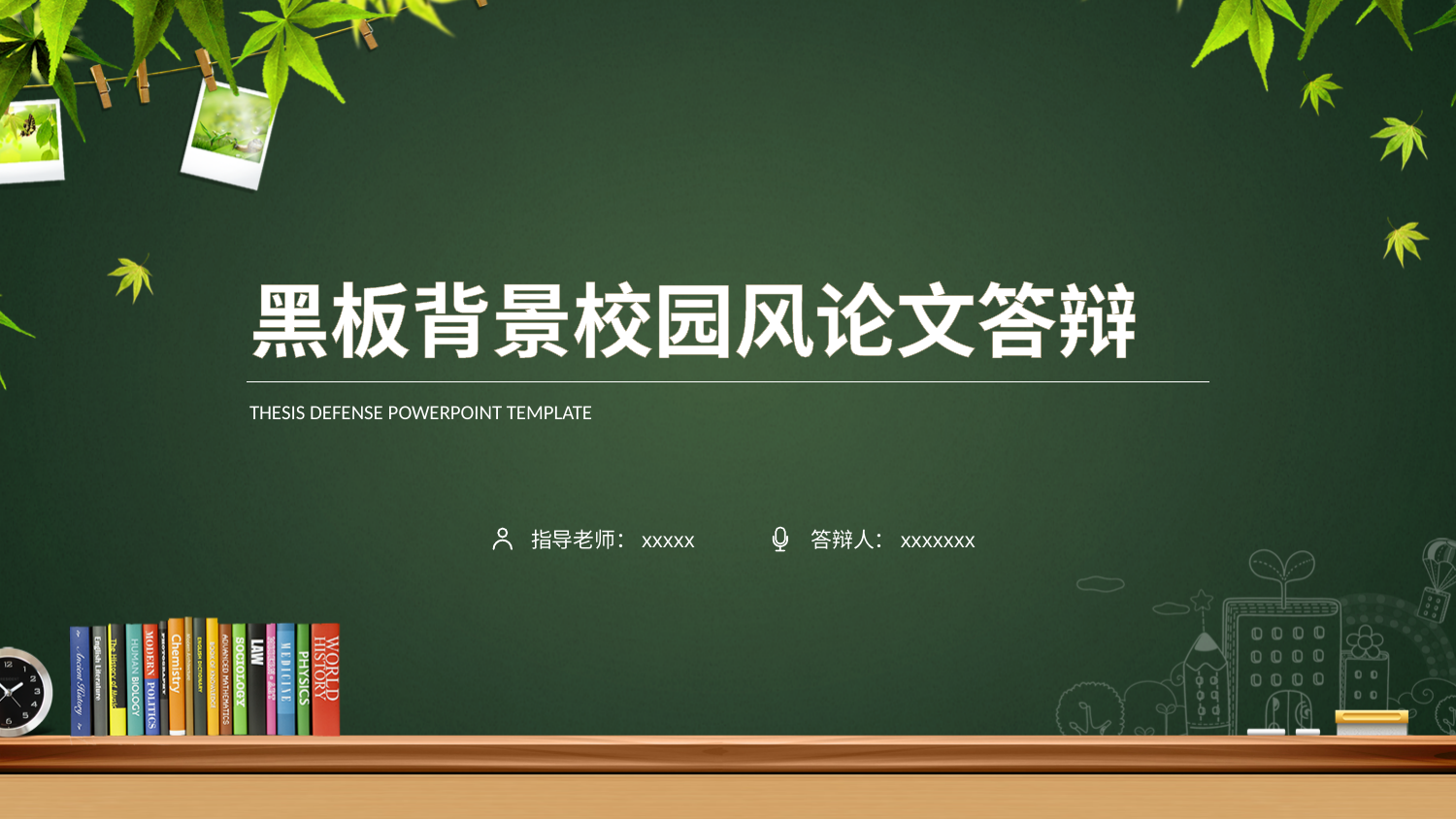

黑板背景校园风论文答辩
THESIS DEFENSE POWERPOINT TEMPLATE
指导老师：xxxxx
答辩人：xxxxxxx